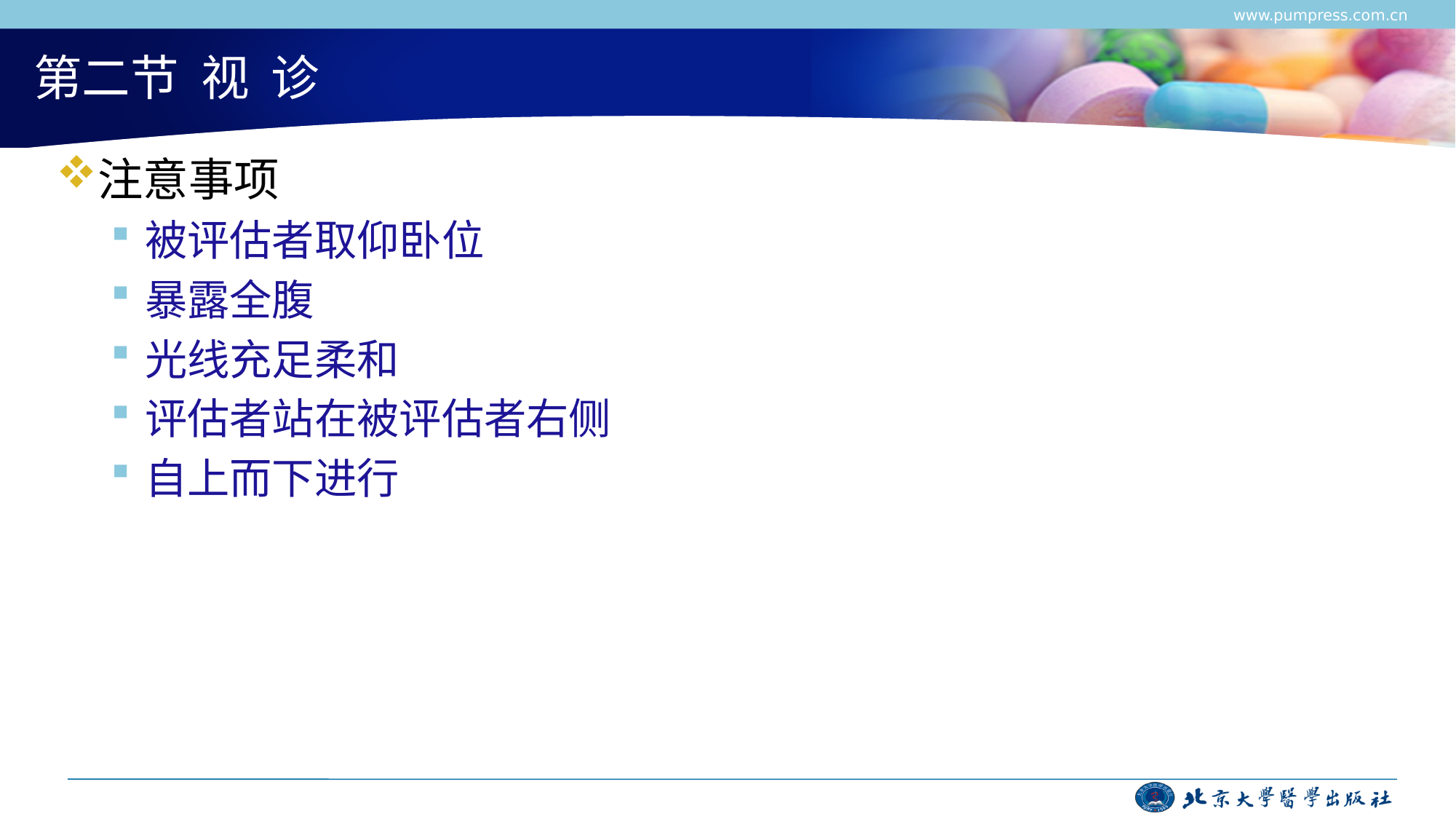

www.pumpress.com.cn
# 第二节  视  诊
注意事项
被评估者取仰卧位
暴露全腹
光线充足柔和
评估者站在被评估者右侧
自上而下进行